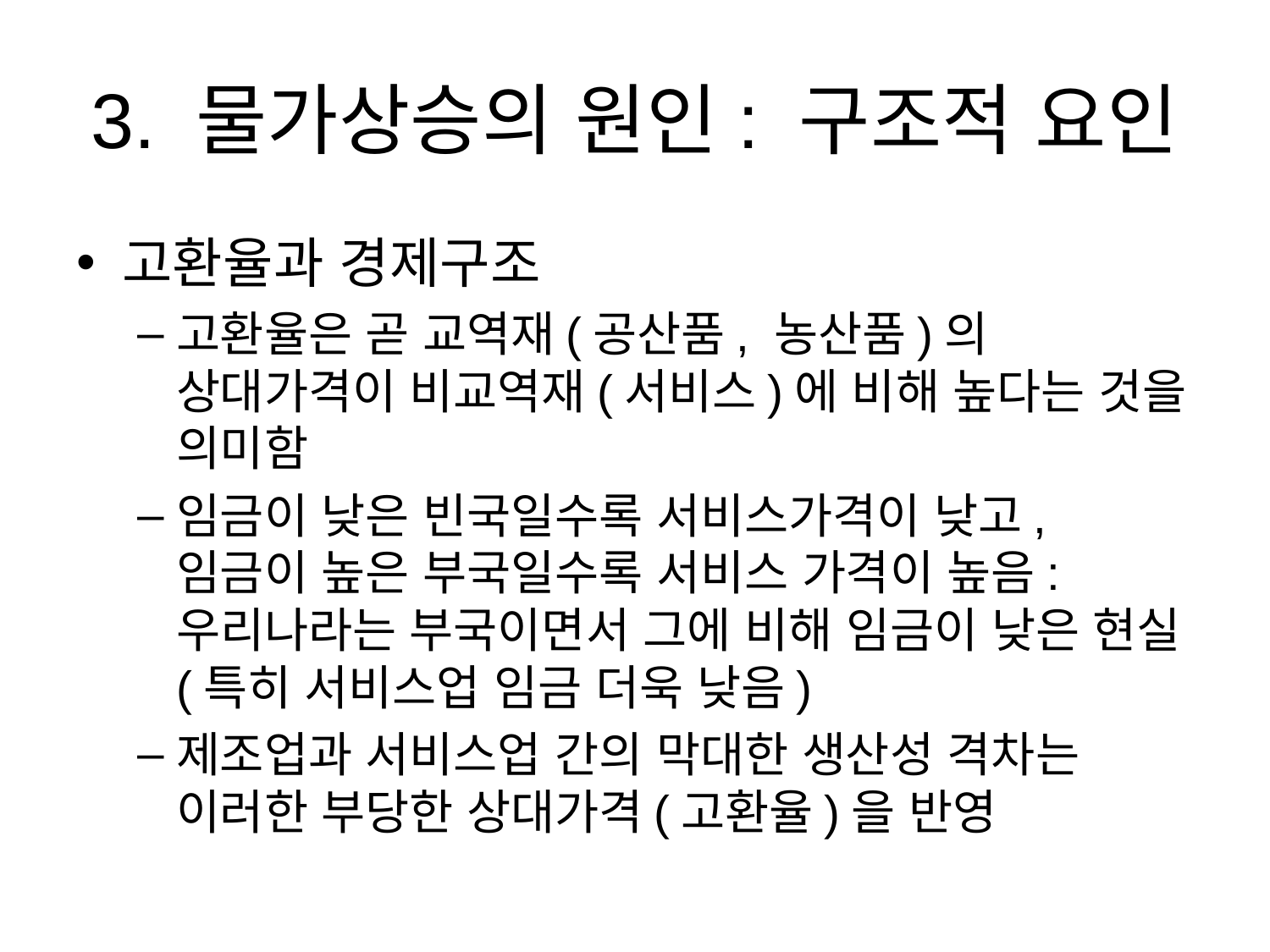

# 3. 물가상승의 원인: 구조적 요인
고환율과 경제구조
고환율은 곧 교역재(공산품, 농산품)의 상대가격이 비교역재(서비스)에 비해 높다는 것을 의미함
임금이 낮은 빈국일수록 서비스가격이 낮고, 임금이 높은 부국일수록 서비스 가격이 높음: 우리나라는 부국이면서 그에 비해 임금이 낮은 현실 (특히 서비스업 임금 더욱 낮음)
제조업과 서비스업 간의 막대한 생산성 격차는 이러한 부당한 상대가격(고환율)을 반영